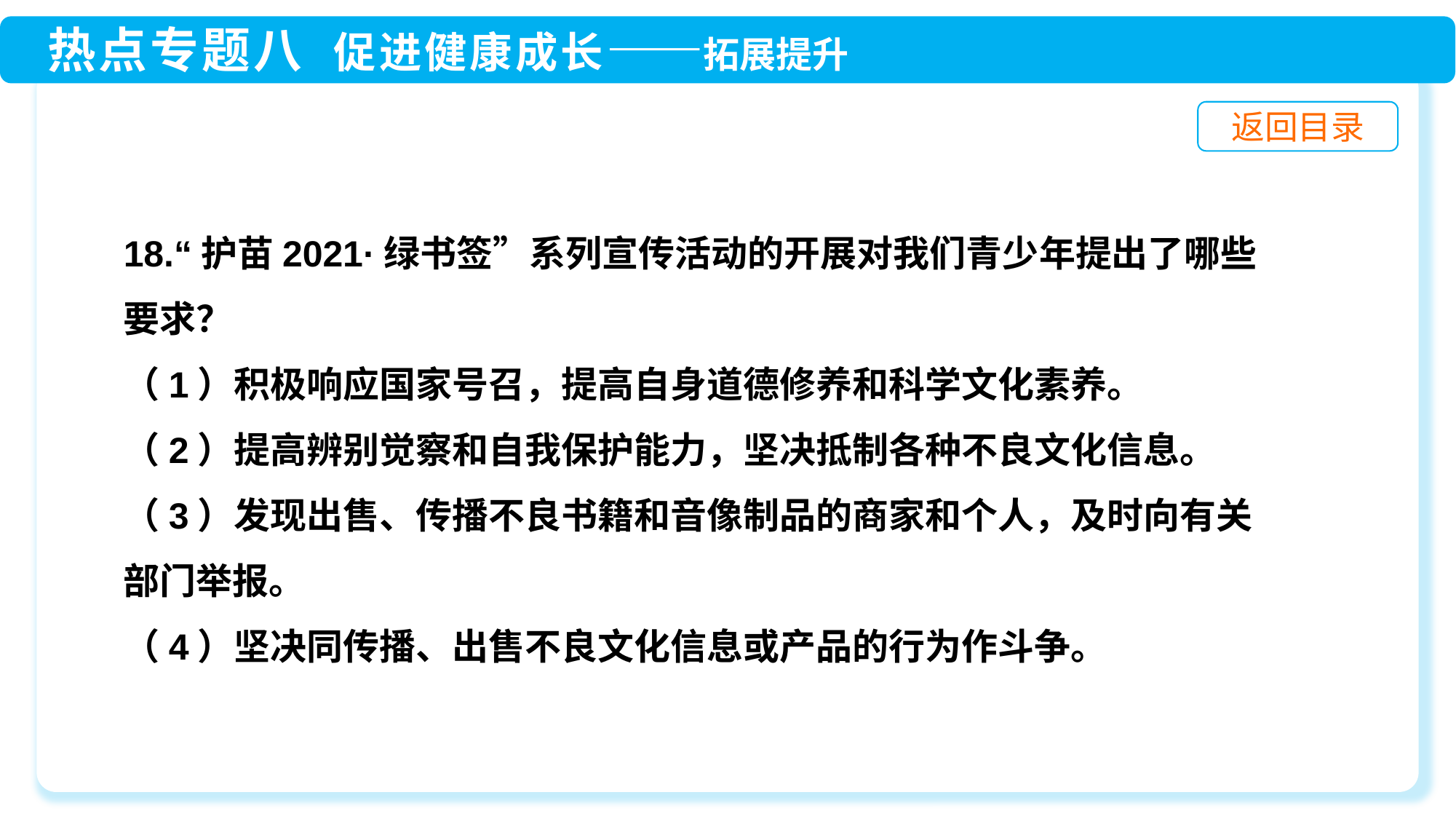

18.“护苗2021·绿书签”系列宣传活动的开展对我们青少年提出了哪些要求？
（1）积极响应国家号召，提高自身道德修养和科学文化素养。
（2）提高辨别觉察和自我保护能力，坚决抵制各种不良文化信息。
（3）发现出售、传播不良书籍和音像制品的商家和个人，及时向有关部门举报。
（4）坚决同传播、出售不良文化信息或产品的行为作斗争。